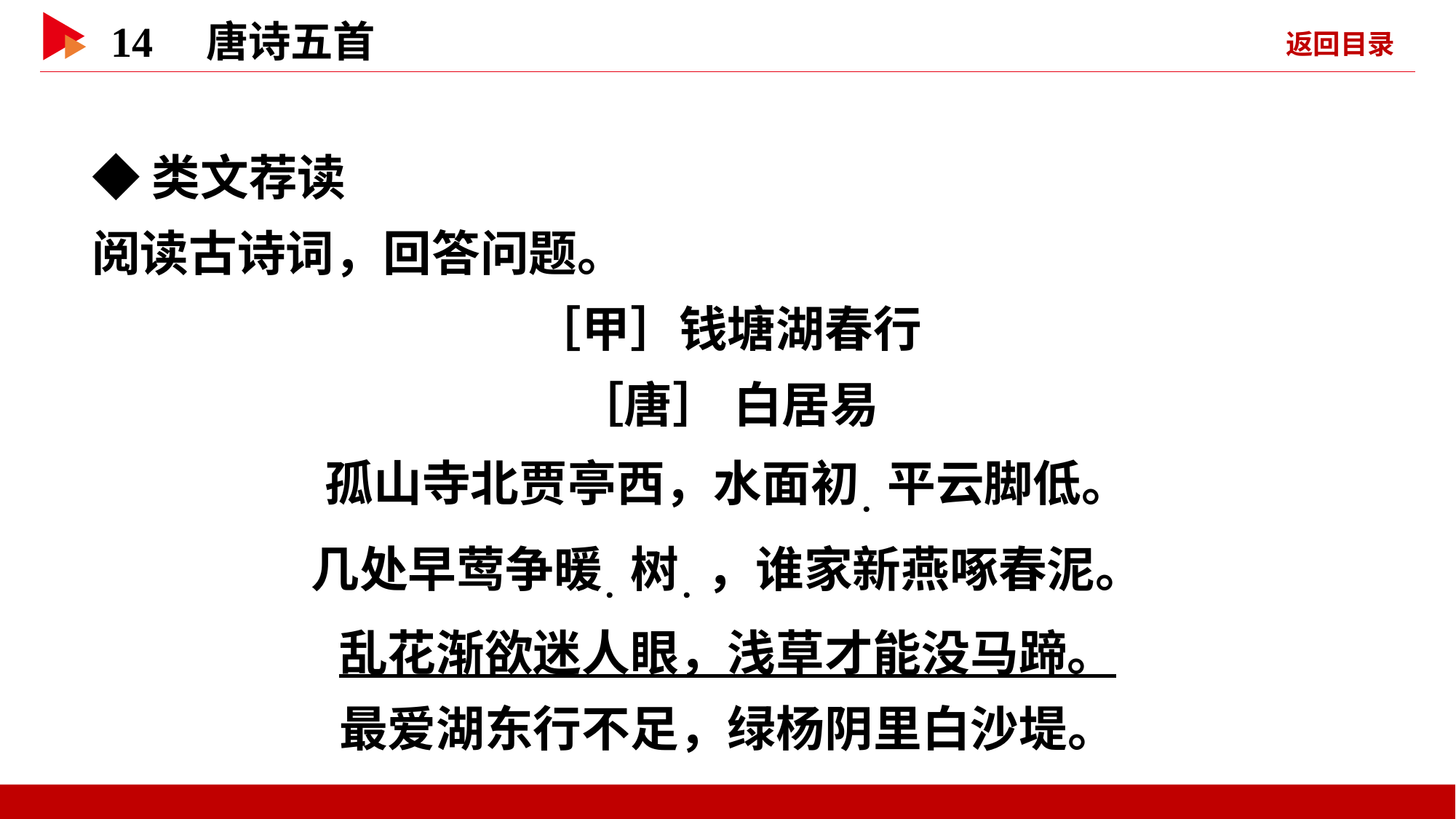

◆类文荐读
阅读古诗词，回答问题。
［甲］钱塘湖春行
［唐］ 白居易
孤山寺北贾亭西，水面初．平云脚低。
几处早莺争暖．树．，谁家新燕啄春泥。
乱花渐欲迷人眼，浅草才能没马蹄。
最爱湖东行不足，绿杨阴里白沙堤。